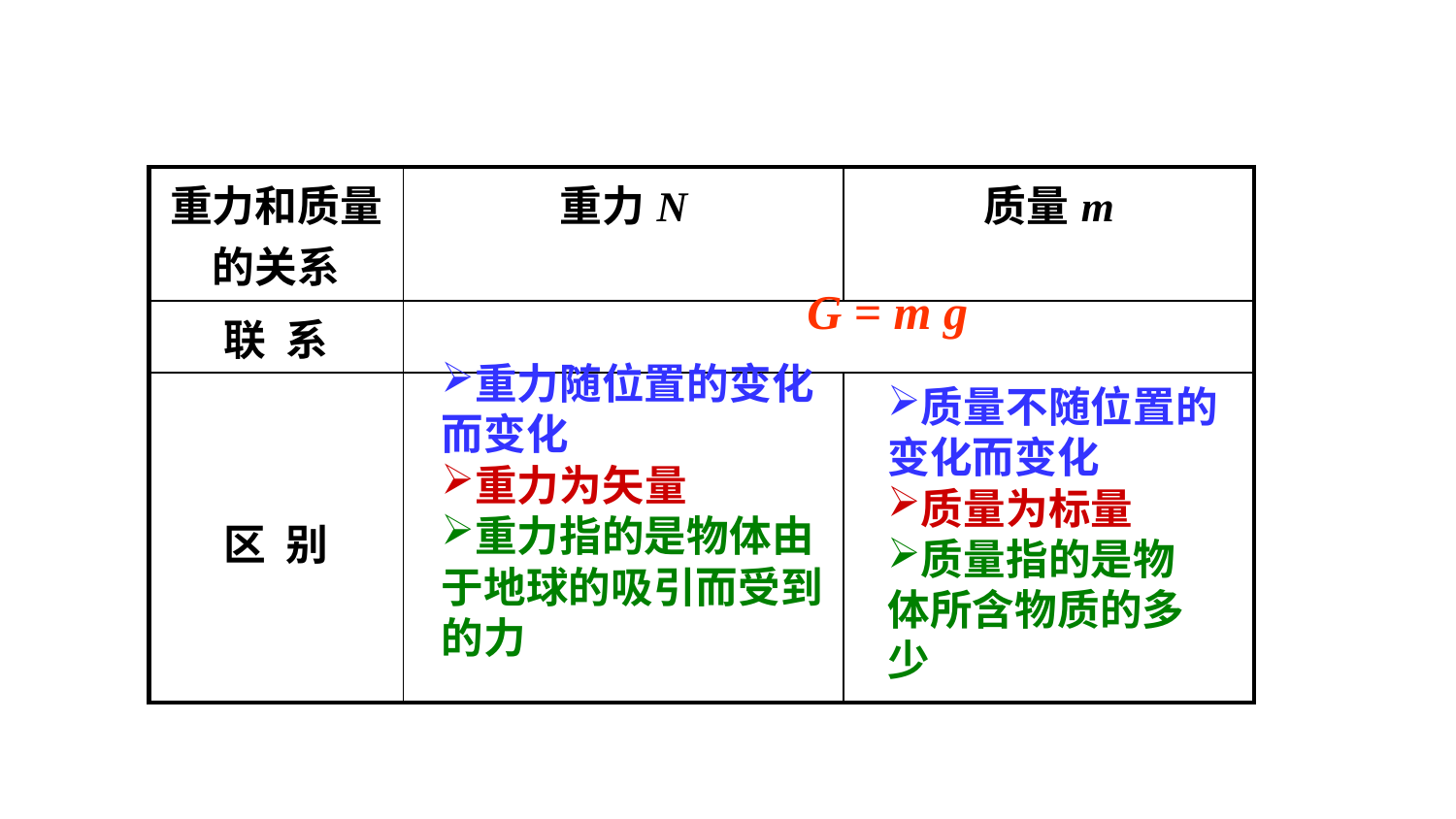

| 重力和质量的关系 | 重力N | 质量m |
| --- | --- | --- |
| 联 系 |  |  |
| 区 别 |  |  |
G = m g
重力随位置的变化而变化
重力为矢量
重力指的是物体由于地球的吸引而受到的力
质量不随位置的变化而变化
质量为标量
质量指的是物 体所含物质的多少